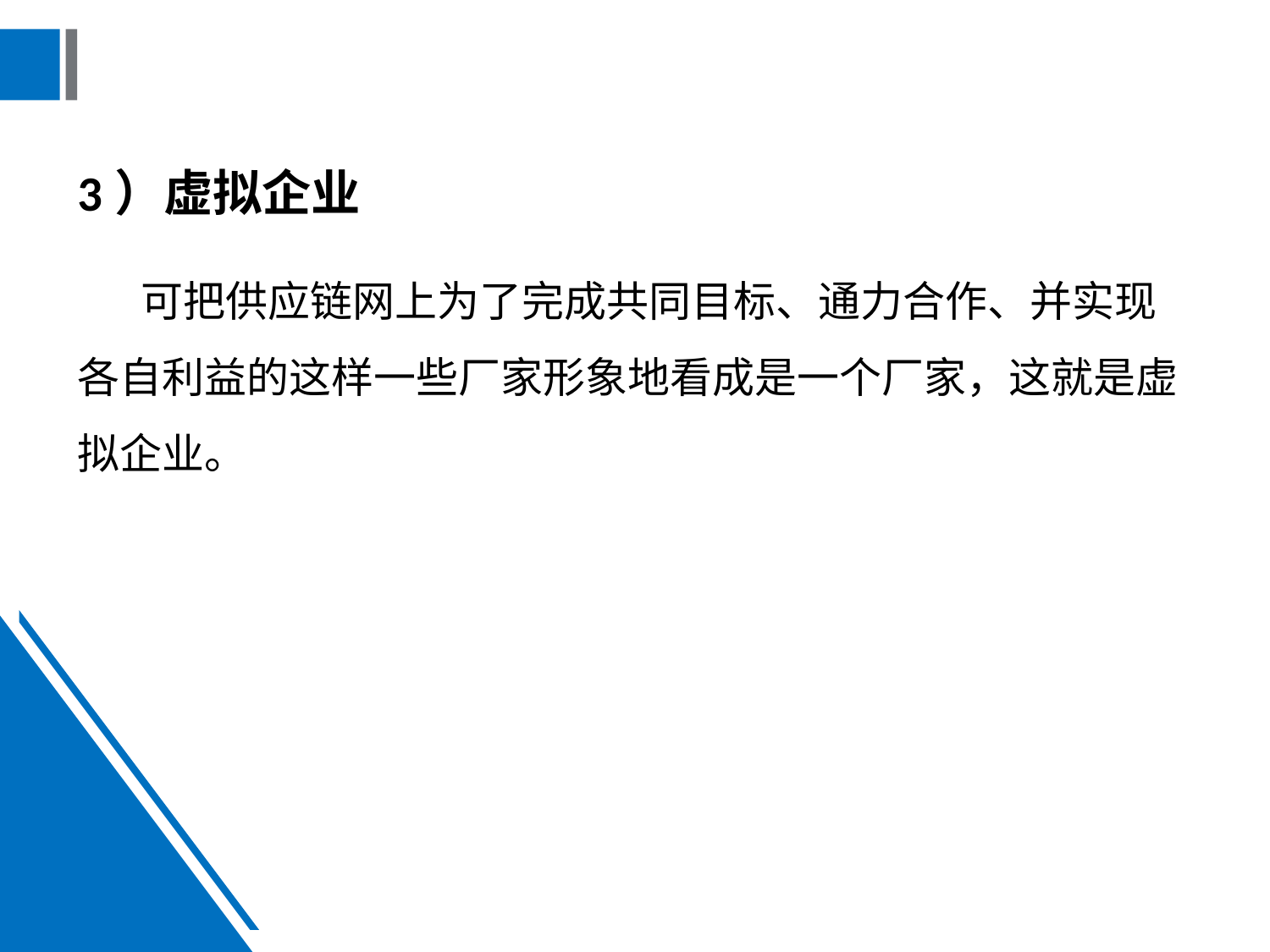

3）虚拟企业
可把供应链网上为了完成共同目标、通力合作、并实现各自利益的这样一些厂家形象地看成是一个厂家，这就是虚拟企业。